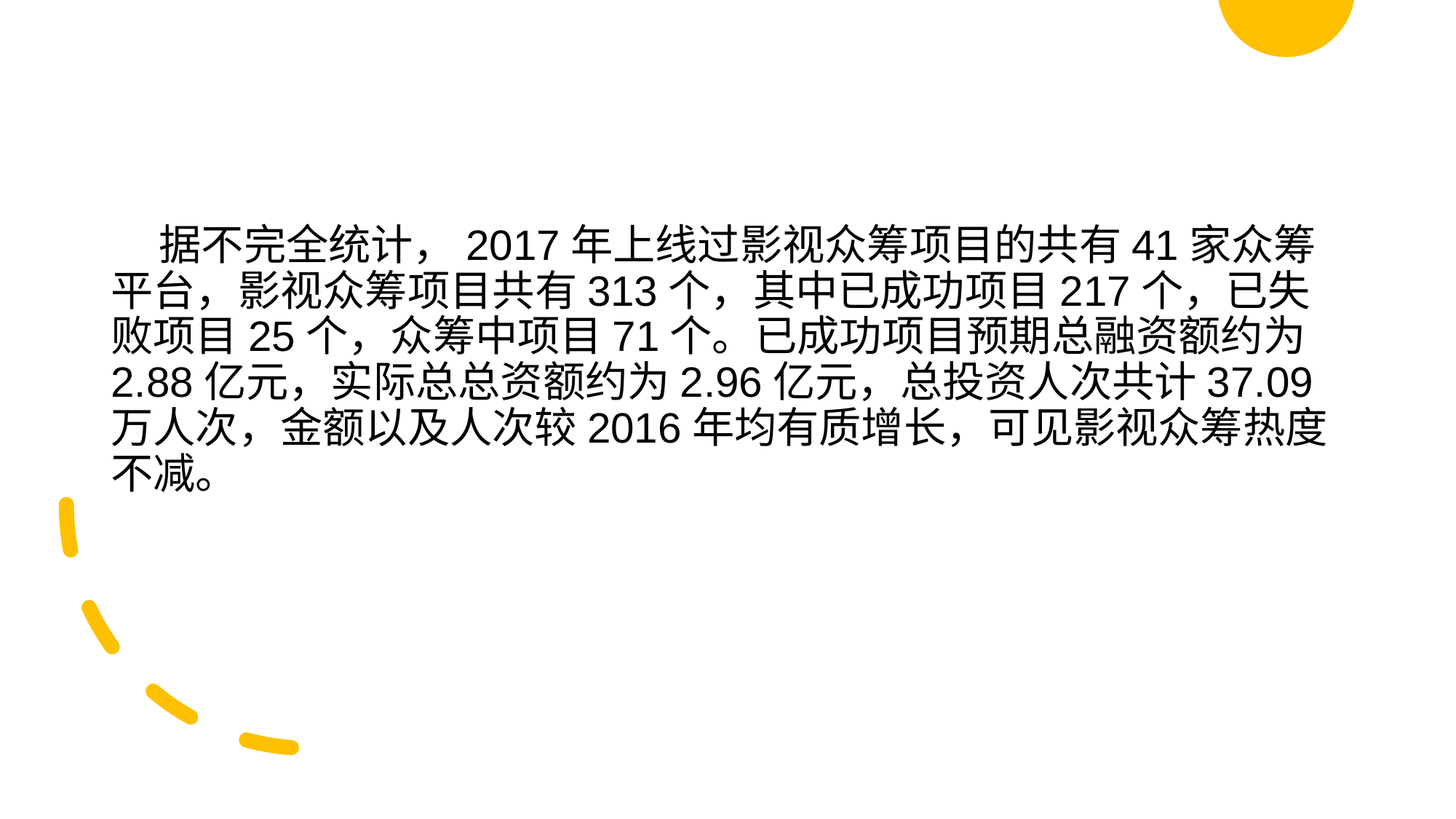

#
    据不完全统计，2017年上线过影视众筹项目的共有41家众筹平台，影视众筹项目共有313个，其中已成功项目217个，已失败项目25个，众筹中项目71个。已成功项目预期总融资额约为2.88亿元，实际总总资额约为2.96亿元，总投资人次共计37.09万人次，金额以及人次较2016年均有质增长，可见影视众筹热度不减。